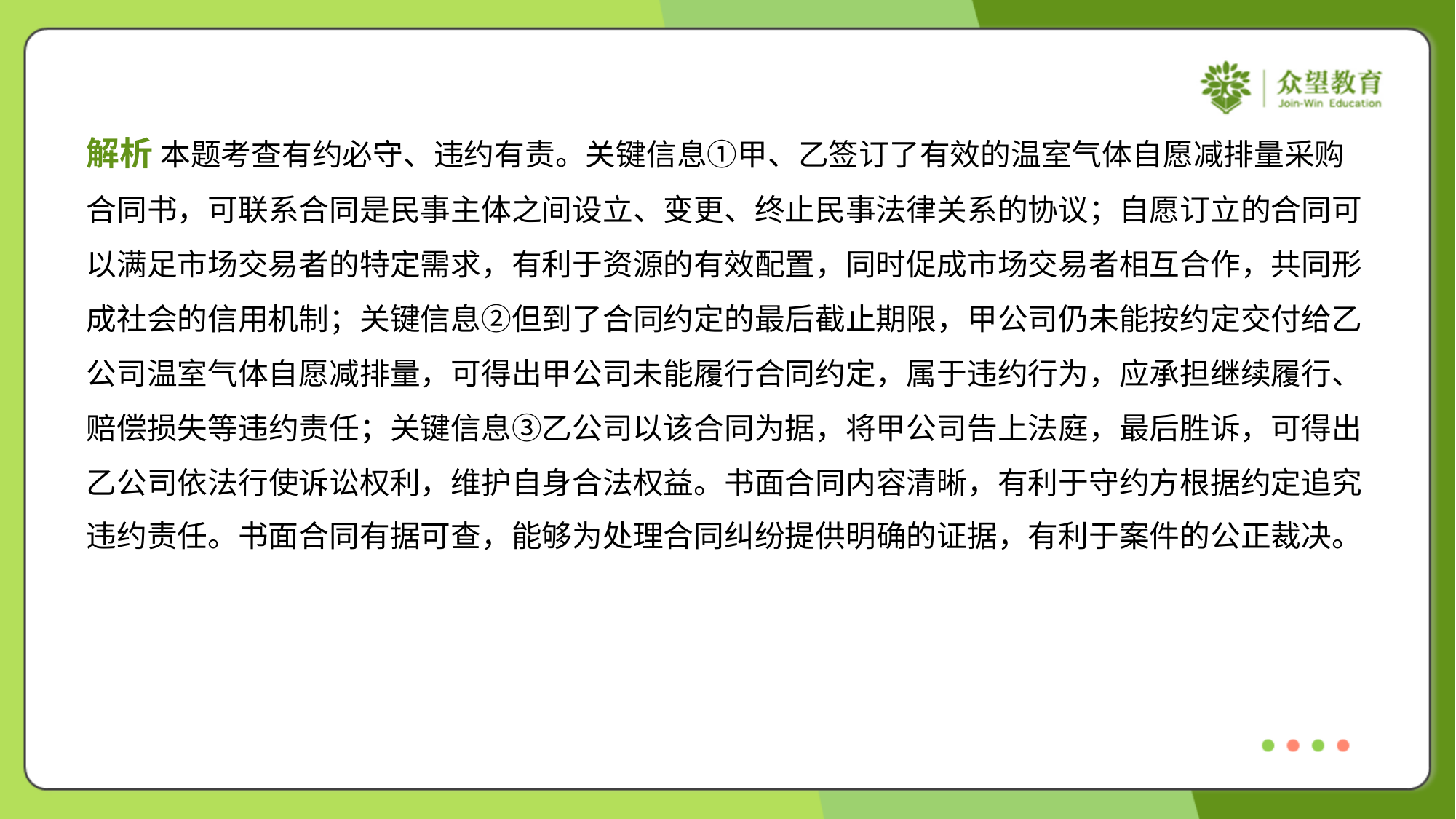

解析 本题考查有约必守、违约有责。关键信息①甲、乙签订了有效的温室气体自愿减排量采购
合同书，可联系合同是民事主体之间设立、变更、终止民事法律关系的协议；自愿订立的合同可
以满足市场交易者的特定需求，有利于资源的有效配置，同时促成市场交易者相互合作，共同形
成社会的信用机制；关键信息②但到了合同约定的最后截止期限，甲公司仍未能按约定交付给乙
公司温室气体自愿减排量，可得出甲公司未能履行合同约定，属于违约行为，应承担继续履行、
赔偿损失等违约责任；关键信息③乙公司以该合同为据，将甲公司告上法庭，最后胜诉，可得出
乙公司依法行使诉讼权利，维护自身合法权益。书面合同内容清晰，有利于守约方根据约定追究
违约责任。书面合同有据可查，能够为处理合同纠纷提供明确的证据，有利于案件的公正裁决。